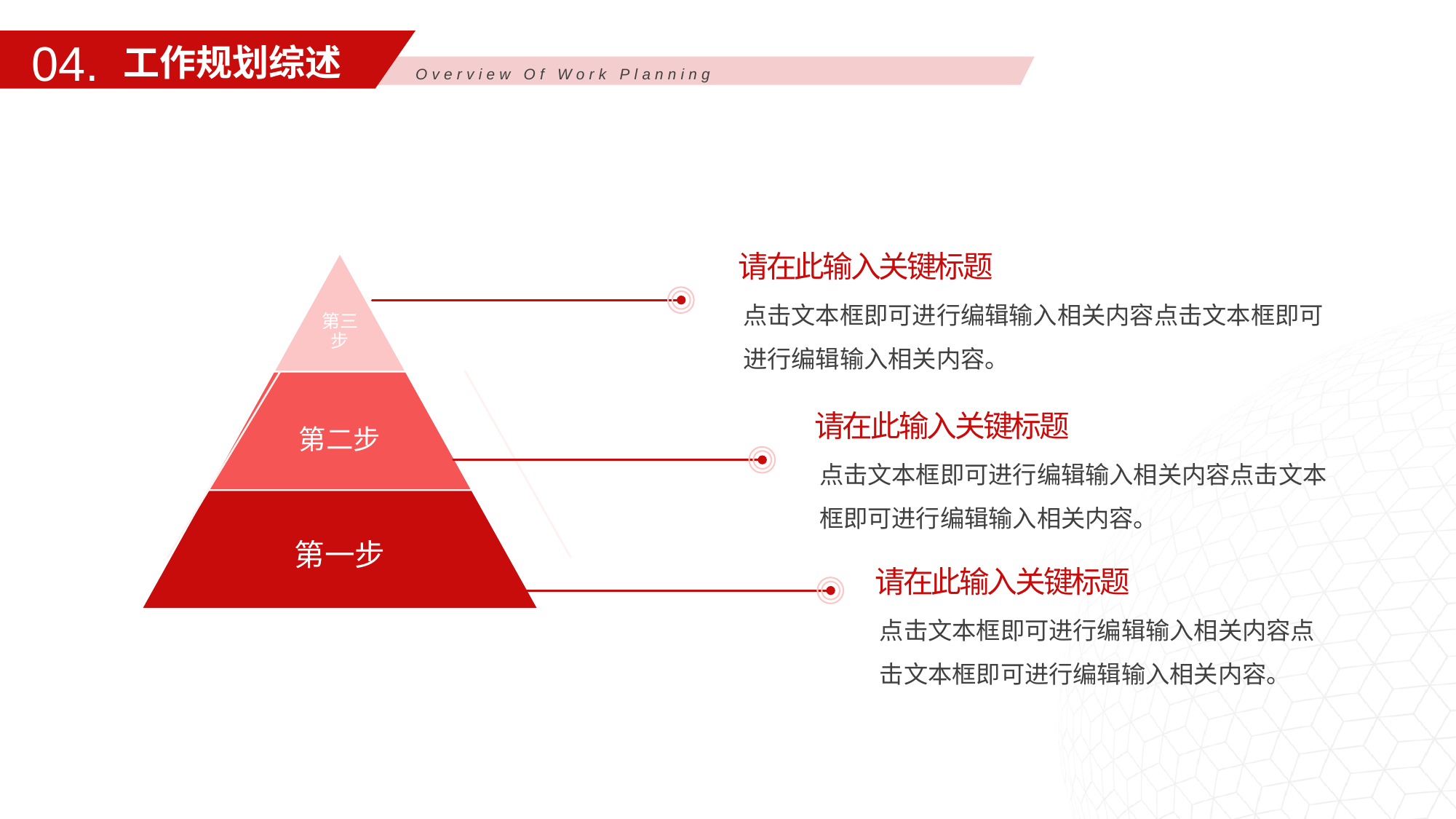

04.
工作规划综述

Overview Of Work Planning
请在此输入关键标题
点击文本框即可进行编辑输入相关内容点击文本框即可进行编辑输入相关内容。
第三步
第二步
第一步

请在此输入关键标题
点击文本框即可进行编辑输入相关内容点击文本框即可进行编辑输入相关内容。

请在此输入关键标题
点击文本框即可进行编辑输入相关内容点击文本框即可进行编辑输入相关内容。